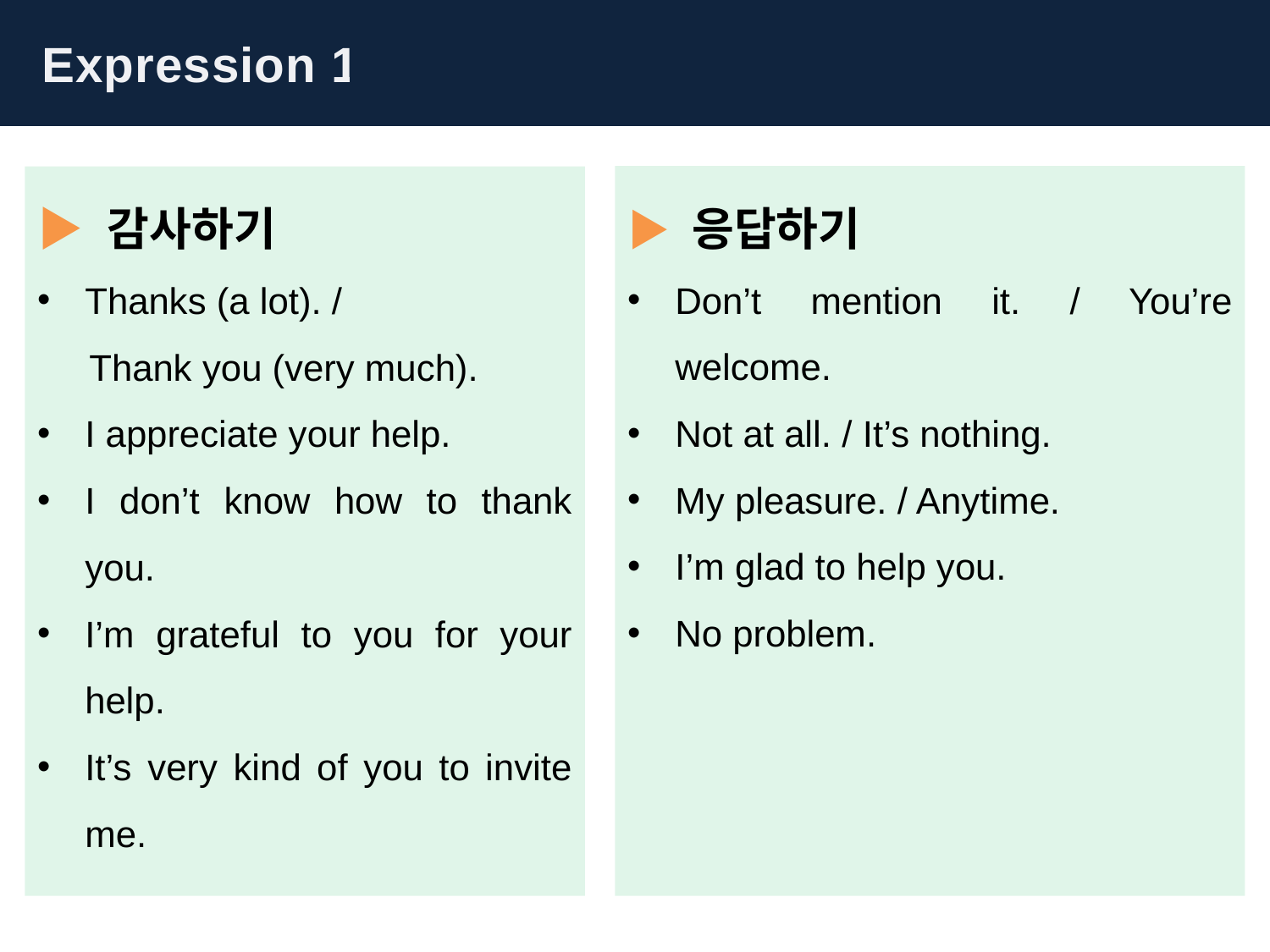

Expression 1
▶ 응답하기
Don’t mention it. / You’re welcome.
Not at all. / It’s nothing.
My pleasure. / Anytime.
I’m glad to help you.
No problem.

▶ 감사하기
Thanks (a lot). /
     Thank you (very much).
I appreciate your help.
I don’t know how to thank you.
I’m grateful to you for your help.
It’s very kind of you to invite me.